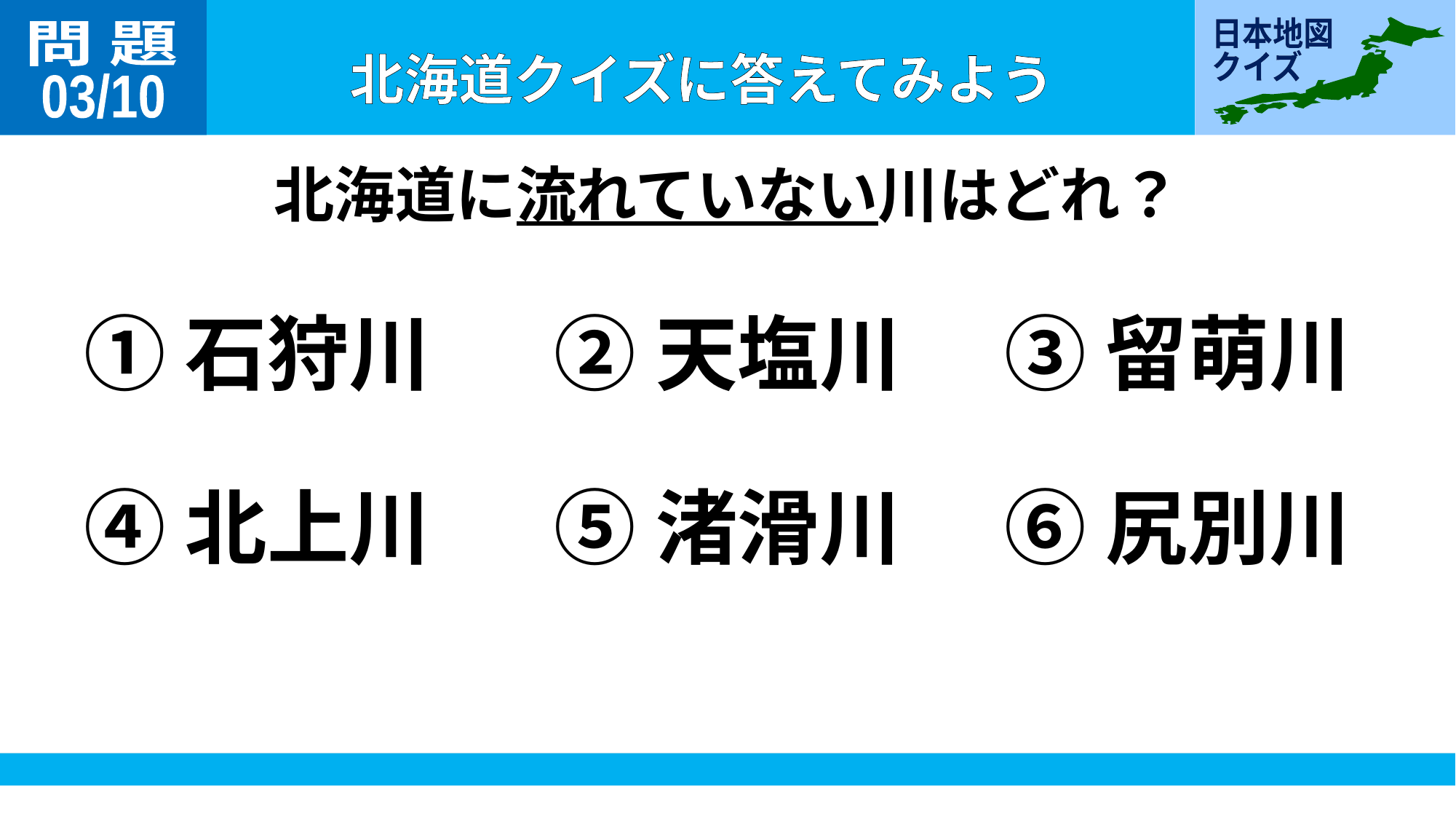

問 題
03/10
北海道に流れていない川はどれ？
①石狩川
②天塩川
③留萌川
④北上川
⑤渚滑川
⑥尻別川